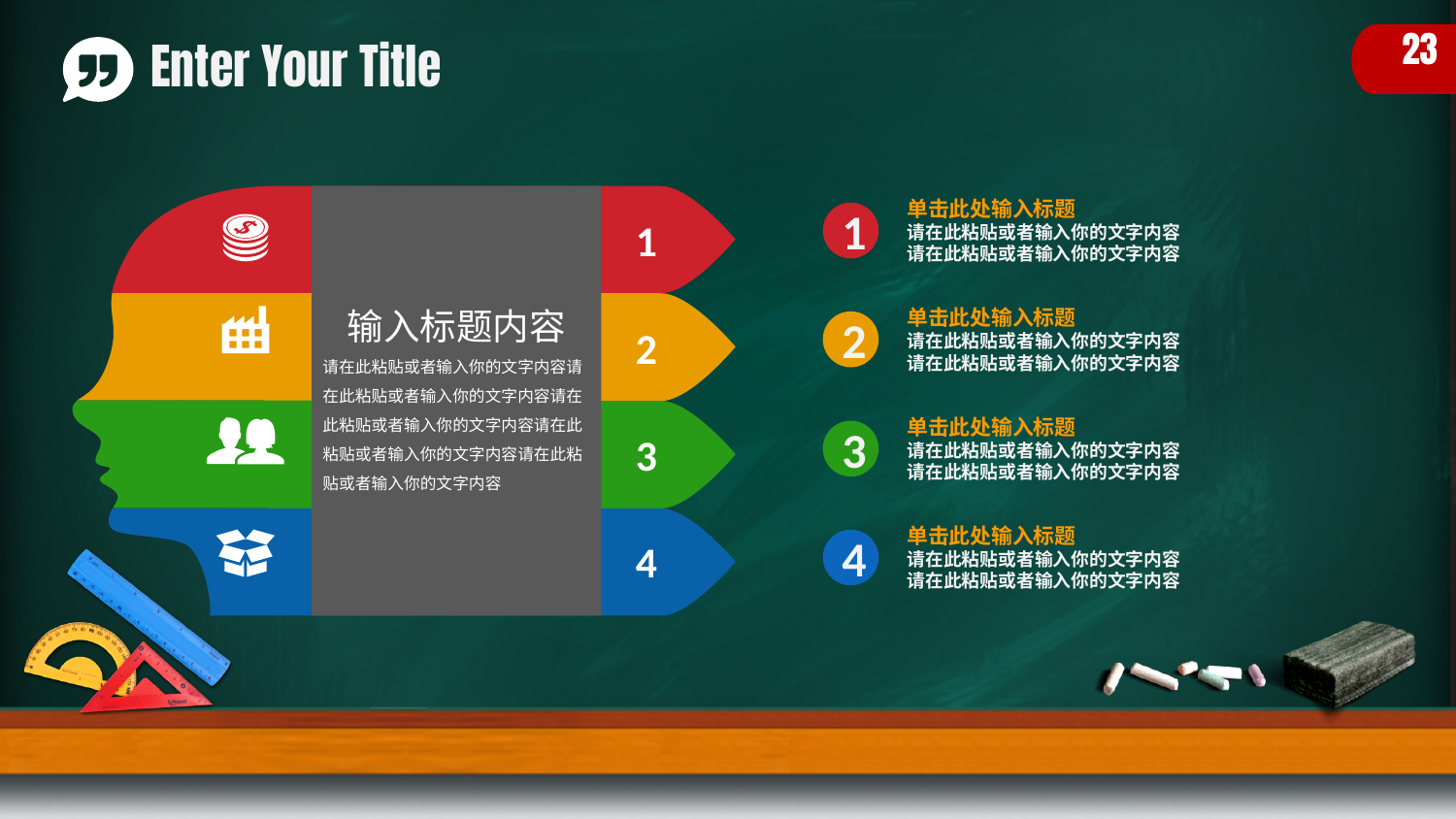

Enter Your Title
23

1

输入标题内容
请在此粘贴或者输入你的文字内容请在此粘贴或者输入你的文字内容请在此粘贴或者输入你的文字内容请在此粘贴或者输入你的文字内容请在此粘贴或者输入你的文字内容

2

3

4
单击此处输入标题
请在此粘贴或者输入你的文字内容
请在此粘贴或者输入你的文字内容
1
单击此处输入标题
请在此粘贴或者输入你的文字内容
请在此粘贴或者输入你的文字内容
2
单击此处输入标题
请在此粘贴或者输入你的文字内容
请在此粘贴或者输入你的文字内容
3
单击此处输入标题
请在此粘贴或者输入你的文字内容
请在此粘贴或者输入你的文字内容
4